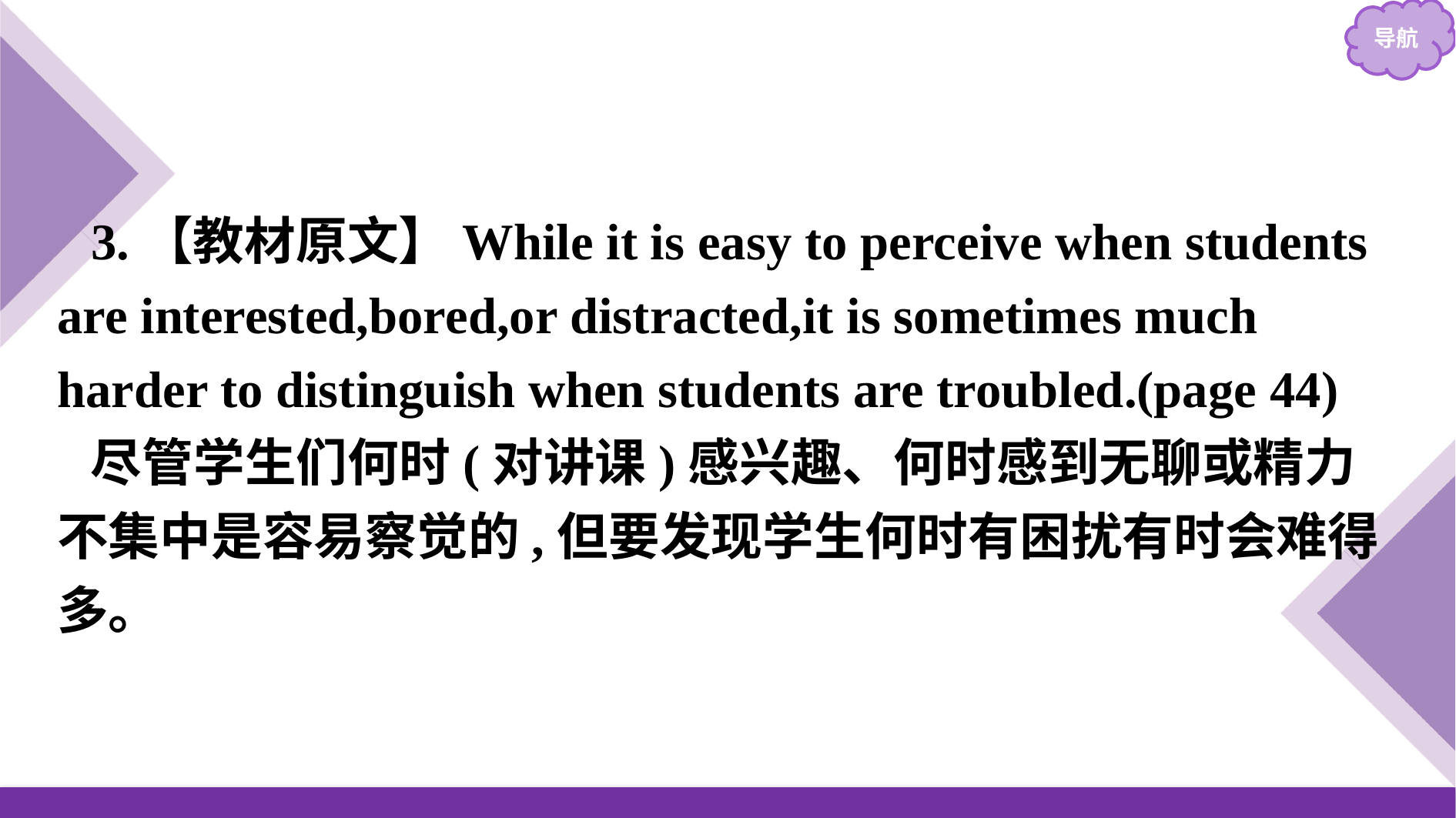

3.【教材原文】While it is easy to perceive when students are interested,bored,or distracted,it is sometimes much harder to distinguish when students are troubled.(page 44)
尽管学生们何时(对讲课)感兴趣、何时感到无聊或精力不集中是容易察觉的,但要发现学生何时有困扰有时会难得多。